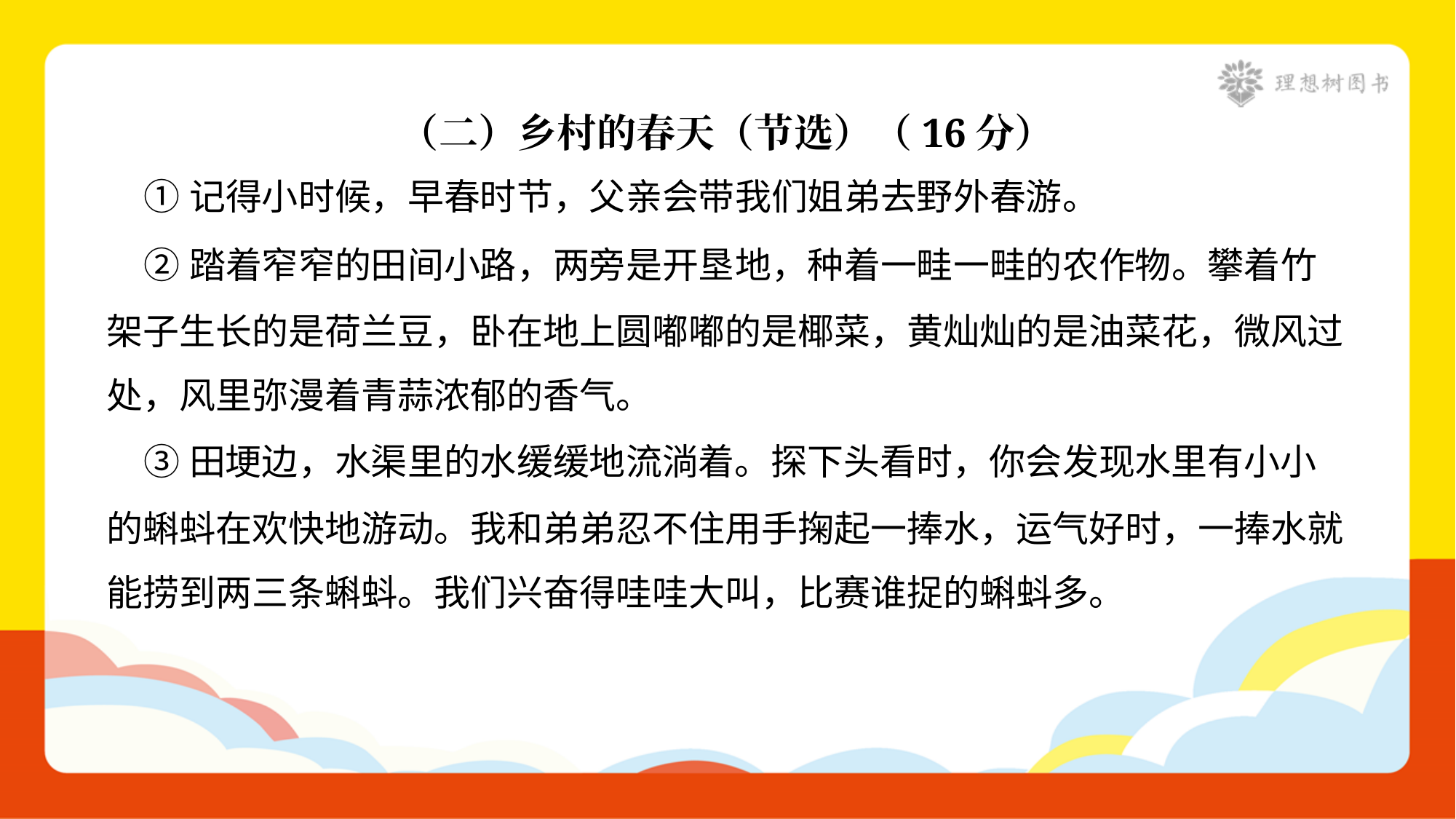

（二）乡村的春天（节选）（16分）
    ①记得小时候，早春时节，父亲会带我们姐弟去野外春游。
    ②踏着窄窄的田间小路，两旁是开垦地，种着一畦一畦的农作物。攀着竹
架子生长的是荷兰豆，卧在地上圆嘟嘟的是椰菜，黄灿灿的是油菜花，微风过
处，风里弥漫着青蒜浓郁的香气。
    ③田埂边，水渠里的水缓缓地流淌着。探下头看时，你会发现水里有小小
的蝌蚪在欢快地游动。我和弟弟忍不住用手掬起一捧水，运气好时，一捧水就
能捞到两三条蝌蚪。我们兴奋得哇哇大叫，比赛谁捉的蝌蚪多。